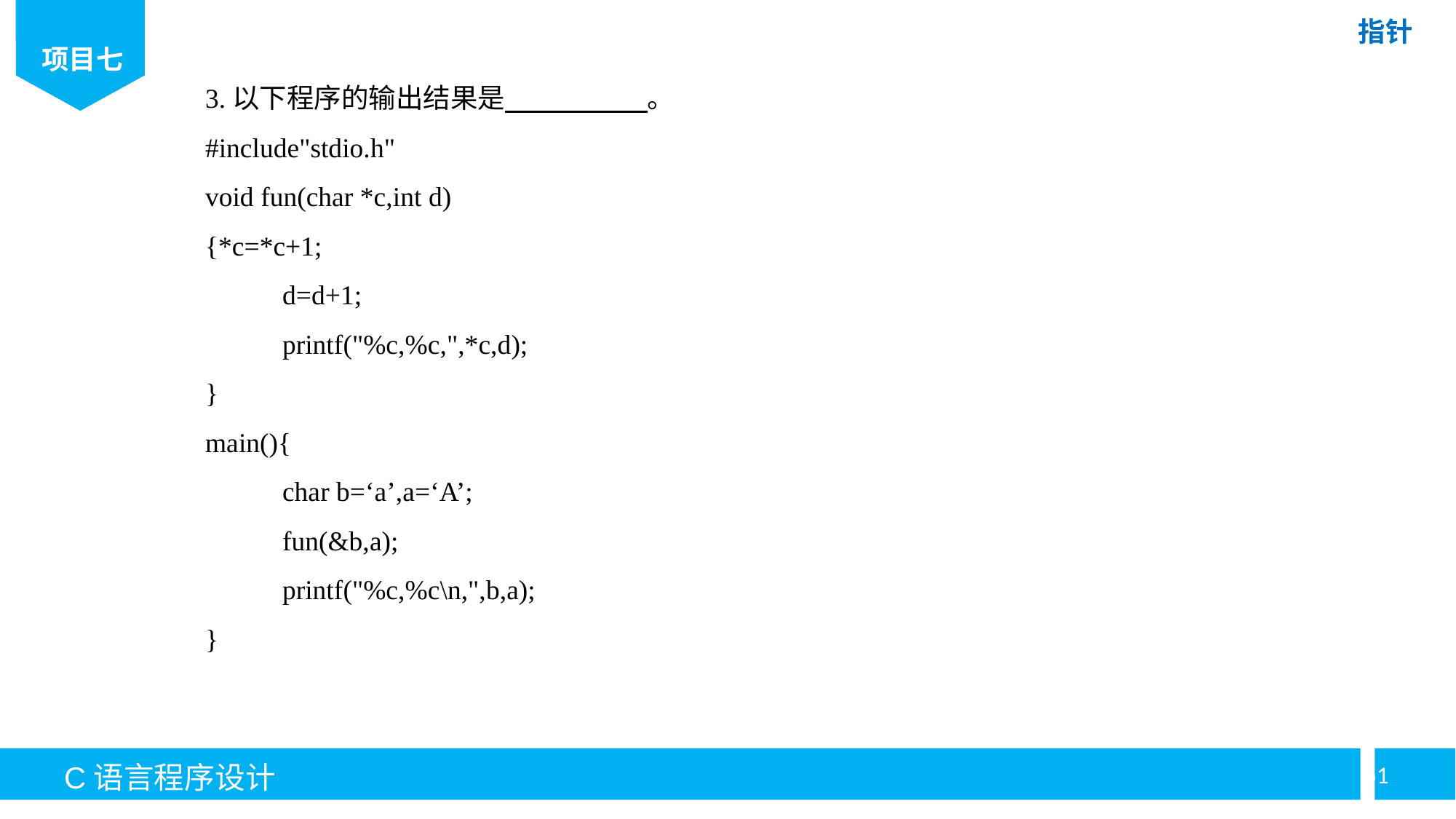

3.以下程序的输出结果是                       。
#include"stdio.h"
void fun(char *c,int d)
{*c=*c+1;
	d=d+1;
	printf("%c,%c,",*c,d);
}
main(){
	char b=‘a’,a=‘A’;
	fun(&b,a);
	printf("%c,%c\n,",b,a);
}